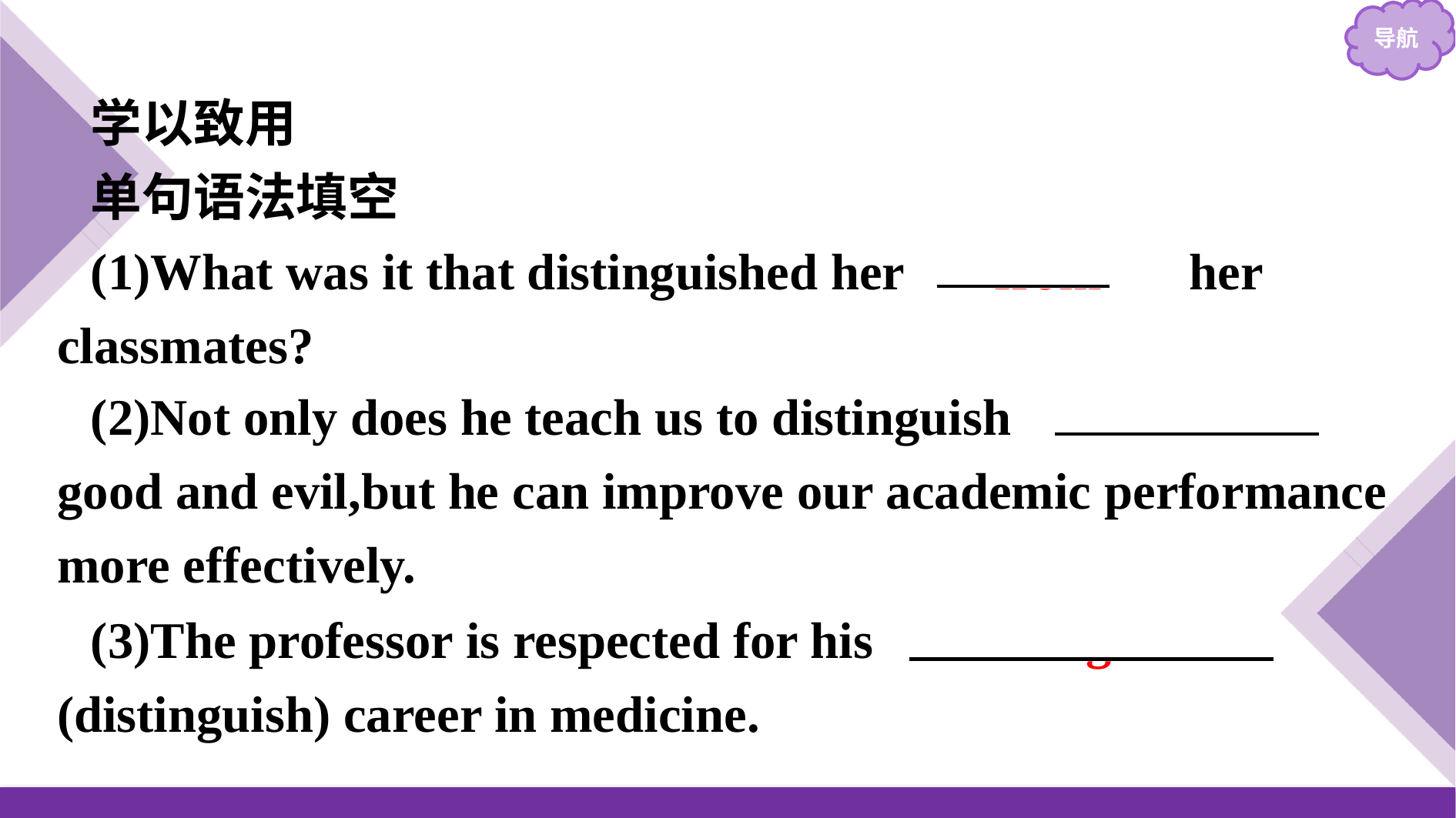

学以致用
单句语法填空
(1)What was it that distinguished her 　from　 her classmates?

(3)The professor is respected for his 　distinguished　(distinguish) career in medicine.

(2)Not only does he teach us to distinguish 　between　　good and evil,but he can improve our academic performance more effectively.